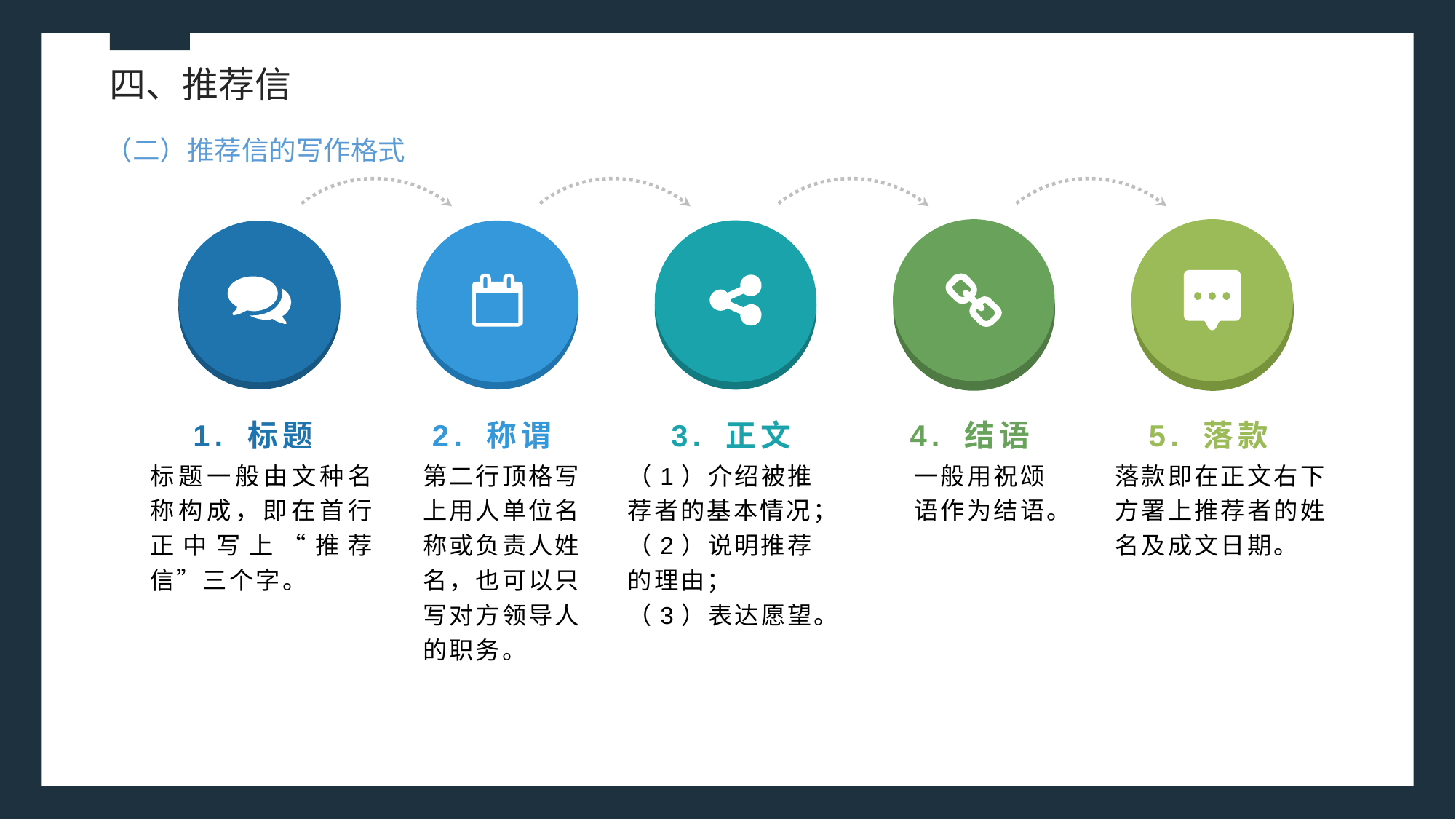

四、推荐信
（二）推荐信的写作格式

1. 标题
2. 称谓
3. 正文
4. 结语
5. 落款
标题一般由文种名称构成，即在首行正中写上“推荐信”三个字。
第二行顶格写上用人单位名称或负责人姓名，也可以只写对方领导人的职务。
（1）介绍被推荐者的基本情况；
（2）说明推荐的理由；
（3）表达愿望。
一般用祝颂语作为结语。
落款即在正文右下方署上推荐者的姓名及成文日期。